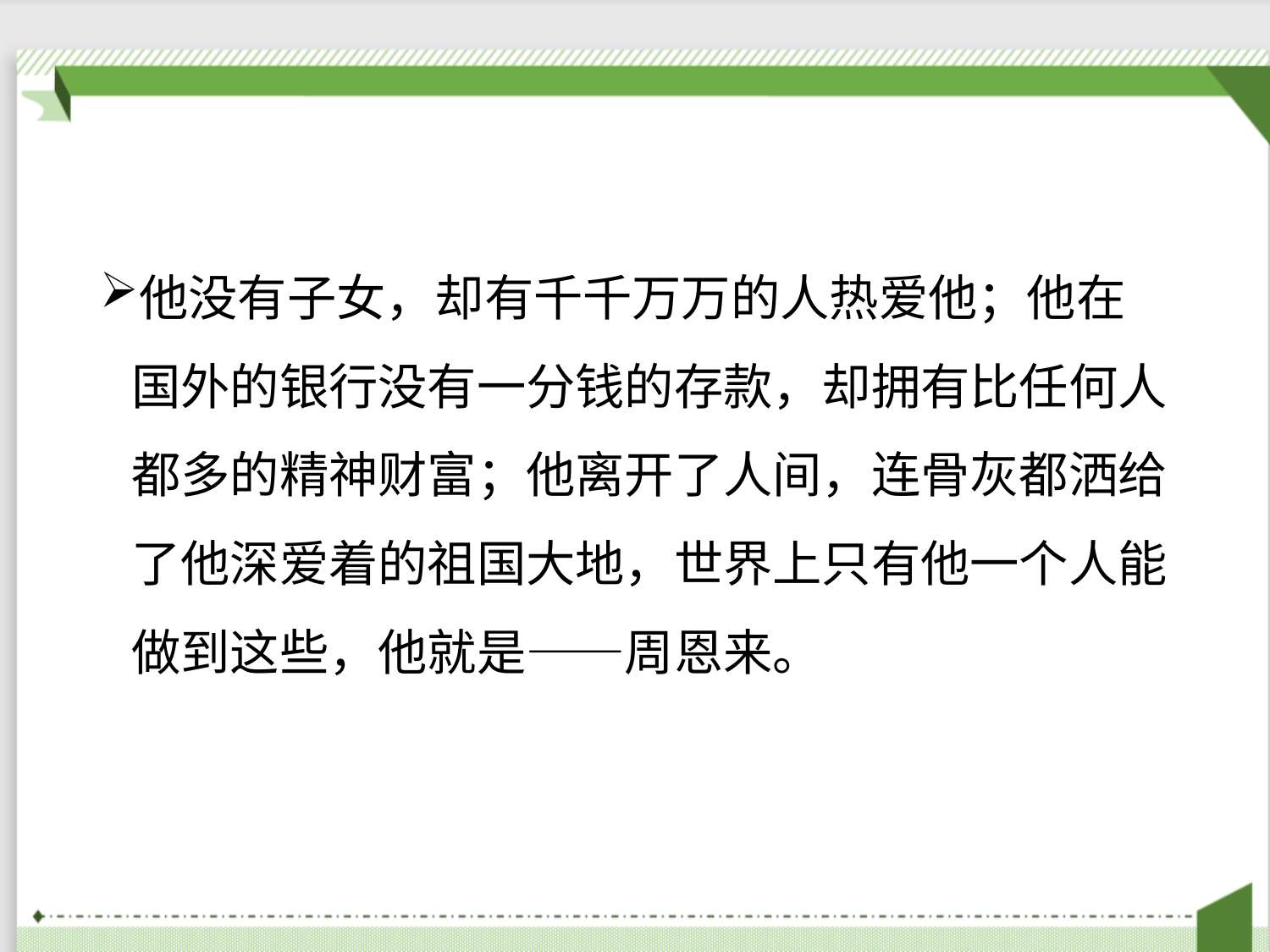

他没有子女，却有千千万万的人热爱他；他在国外的银行没有一分钱的存款，却拥有比任何人都多的精神财富；他离开了人间，连骨灰都洒给了他深爱着的祖国大地，世界上只有他一个人能做到这些，他就是——周恩来。